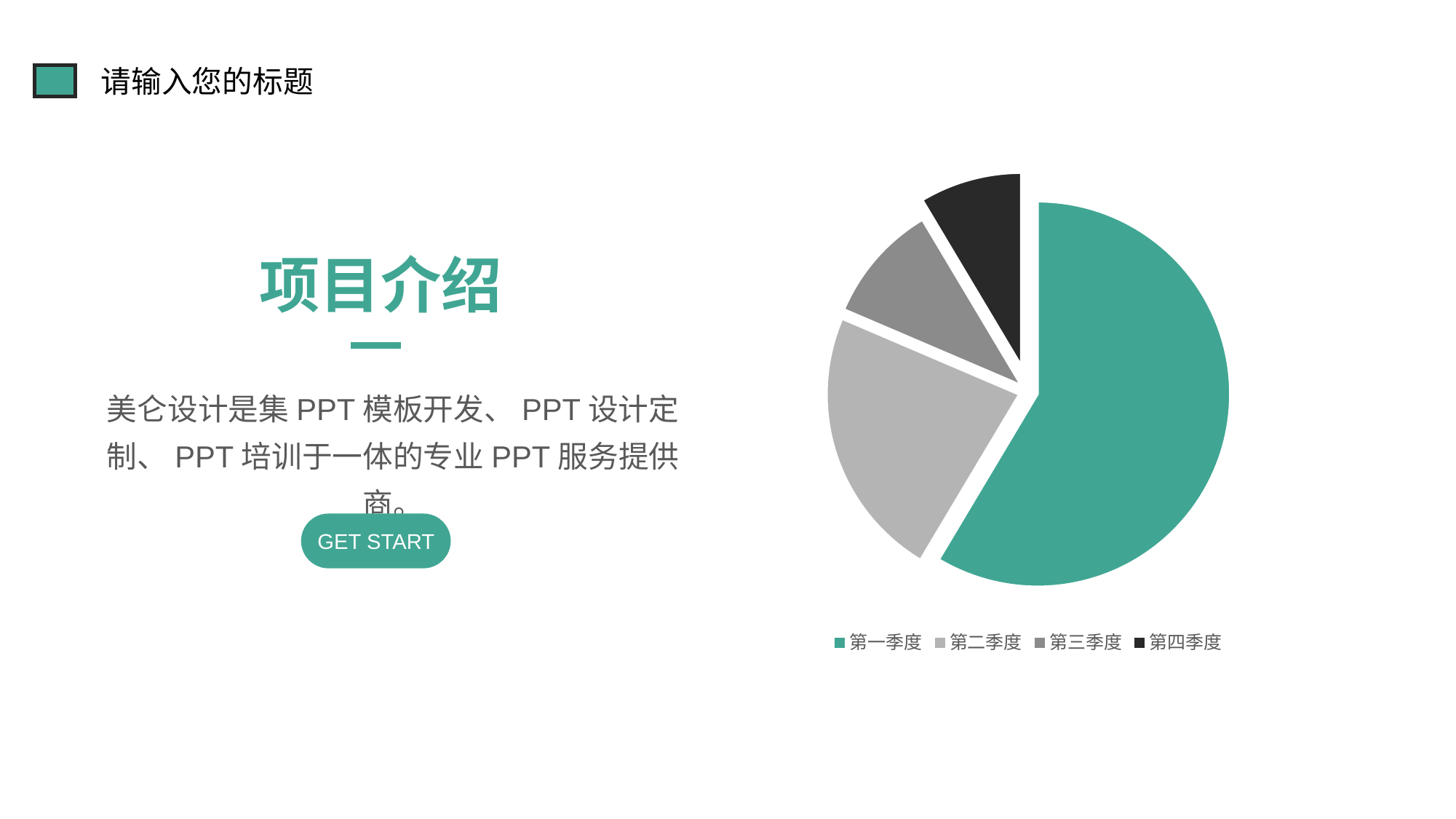

请输入您的标题

### Chart

| Category | 销售额 |
|---|---|
| 第一季度 | 8.2 |
| 第二季度 | 3.2 |
| 第三季度 | 1.4 |
| 第四季度 | 1.2 |
项目介绍
美仑设计是集PPT模板开发、PPT设计定制、PPT培训于一体的专业PPT服务提供商。

GET START